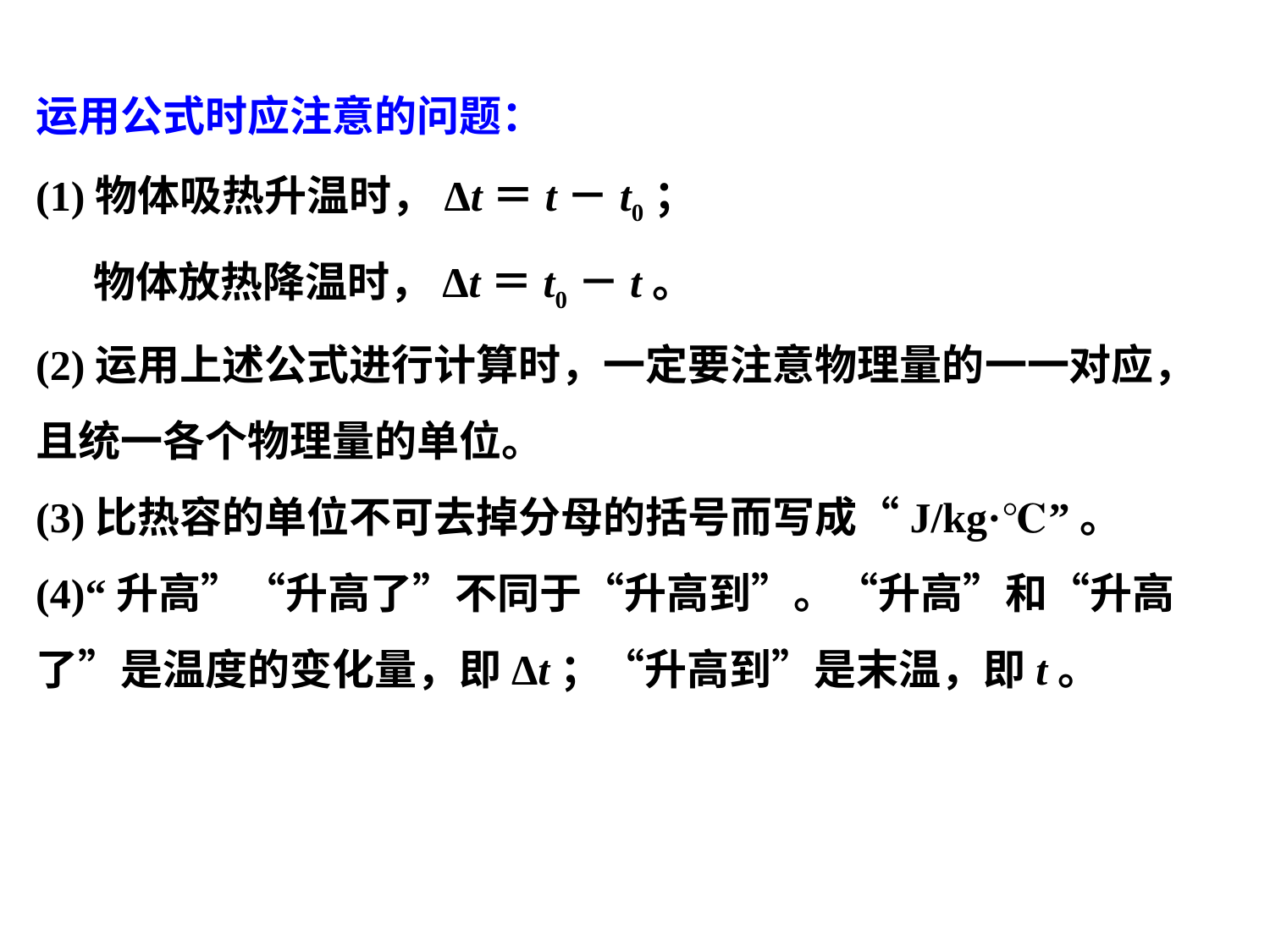

运用公式时应注意的问题：
(1)物体吸热升温时，Δt＝t－t0；
     物体放热降温时，Δt＝t0－t。
(2)运用上述公式进行计算时，一定要注意物理量的一一对应，且统一各个物理量的单位。
(3)比热容的单位不可去掉分母的括号而写成“J/kg·℃”。
(4)“升高”“升高了”不同于“升高到”。“升高”和“升高了”是温度的变化量，即Δt；“升高到”是末温，即t。